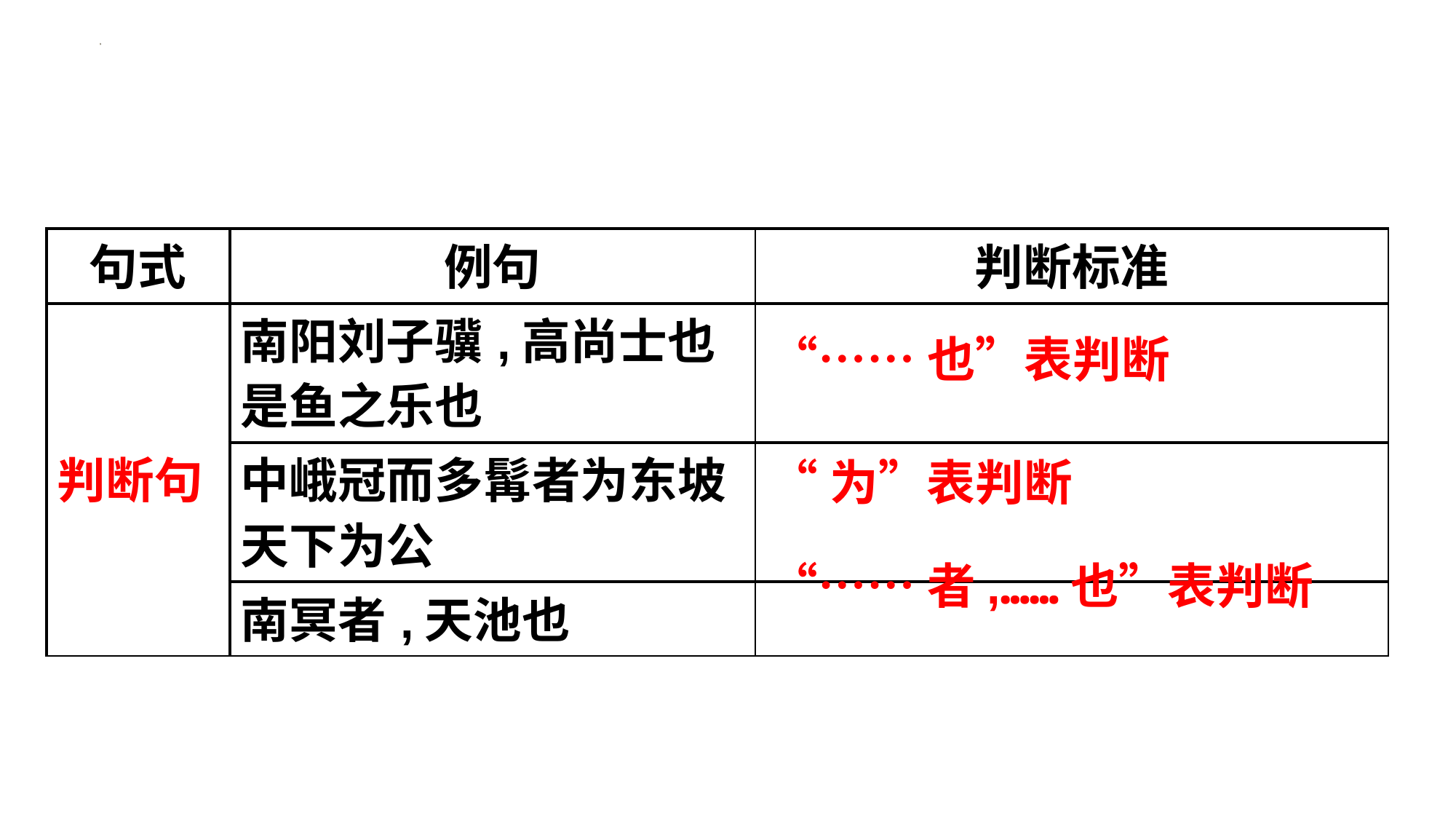

| 句式 | 例句 | 判断标准 |
| --- | --- | --- |
| 判断句 | 南阳刘子骥,高尚士也 是鱼之乐也 |  |
|  | 中峨冠而多髯者为东坡 天下为公 |  |
|  | 南冥者,天池也 |  |
“……也”表判断
“为”表判断
“……者,……也”表判断